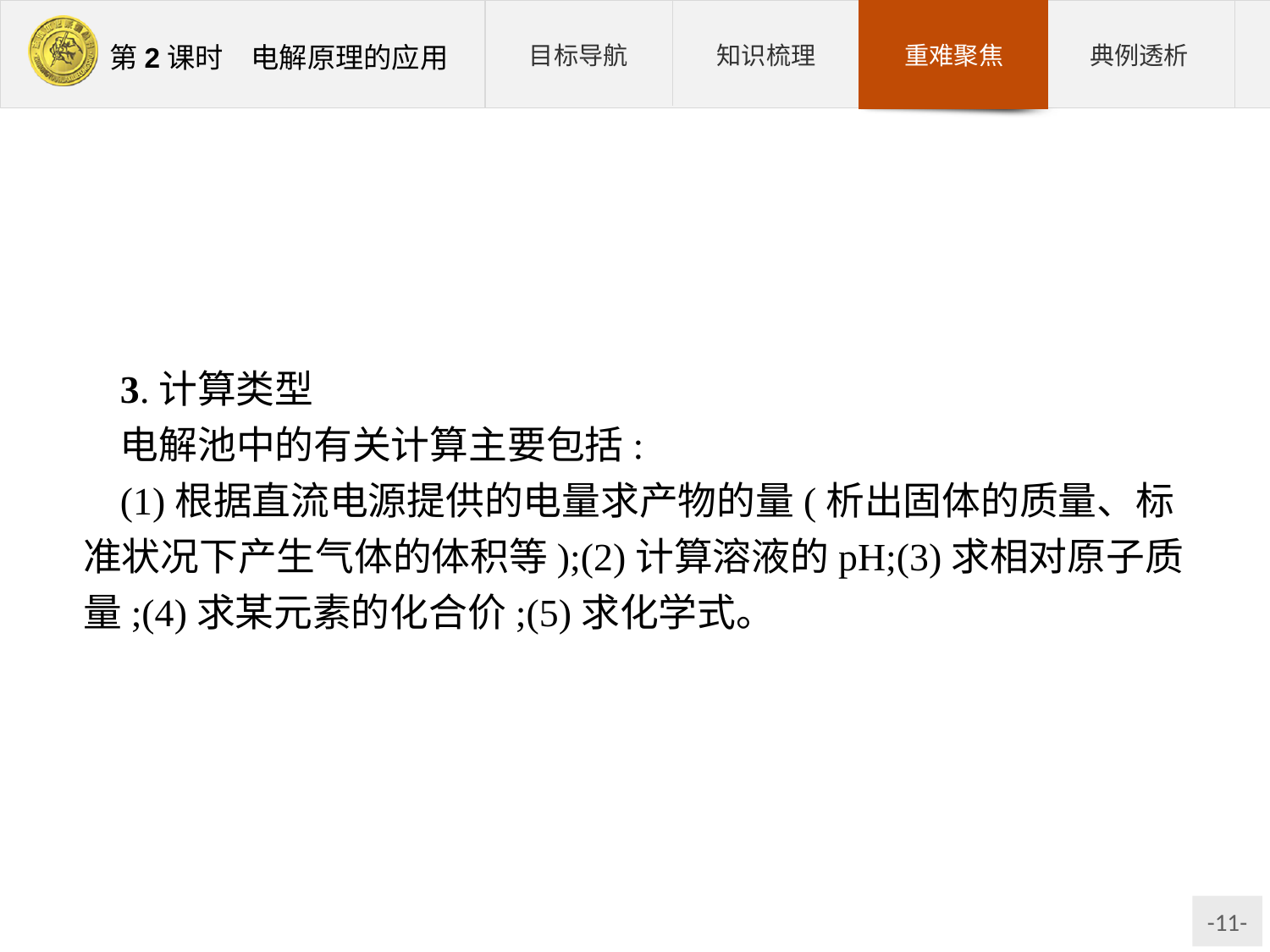

3.计算类型
电解池中的有关计算主要包括:
(1)根据直流电源提供的电量求产物的量(析出固体的质量、标准状况下产生气体的体积等);(2)计算溶液的pH;(3)求相对原子质量;(4)求某元素的化合价;(5)求化学式。